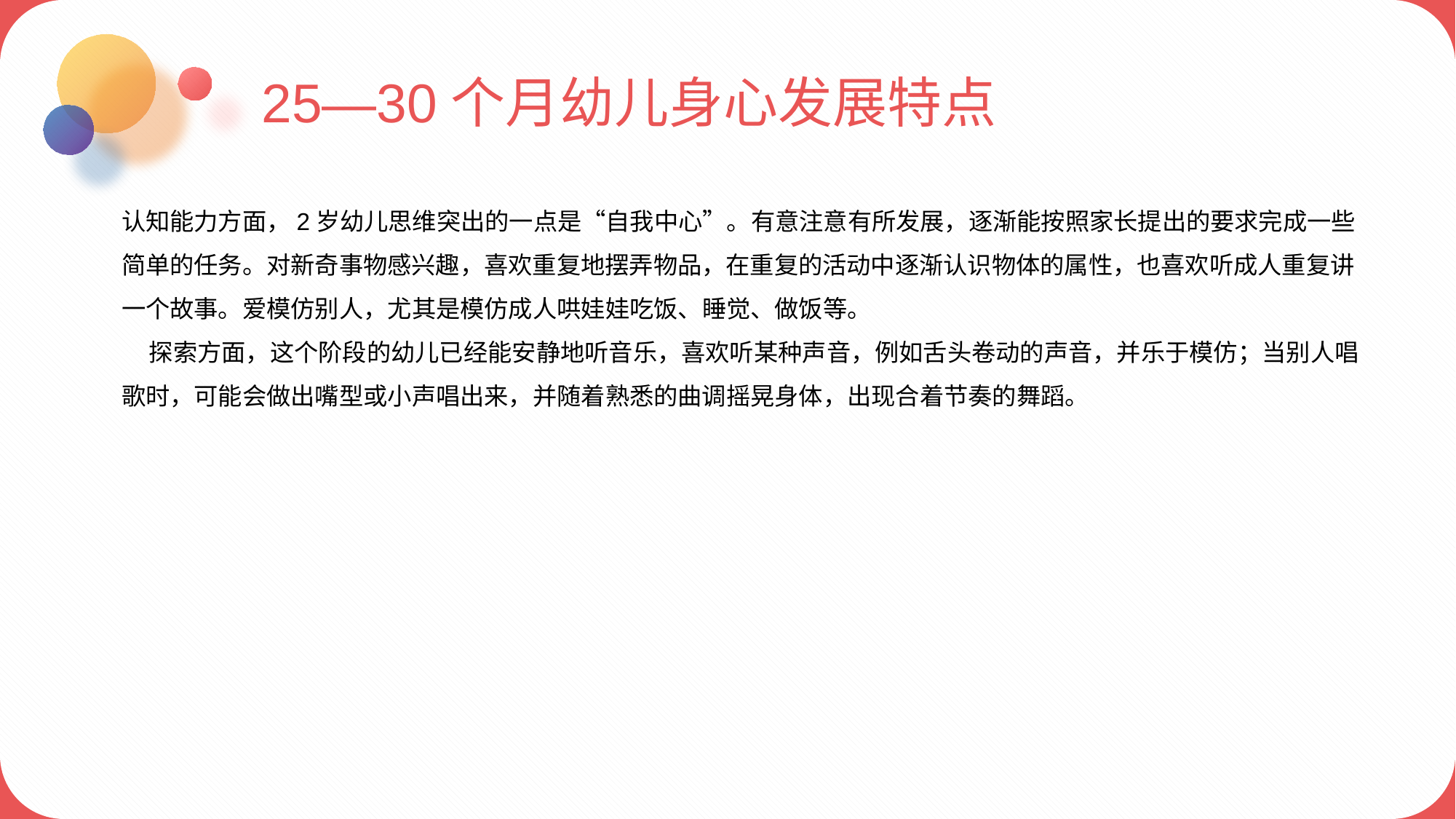

25—30个月幼儿身心发展特点
认知能力方面，2岁幼儿思维突出的一点是“自我中心”。有意注意有所发展，逐渐能按照家长提出的要求完成一些简单的任务。对新奇事物感兴趣，喜欢重复地摆弄物品，在重复的活动中逐渐认识物体的属性，也喜欢听成人重复讲一个故事。爱模仿别人，尤其是模仿成人哄娃娃吃饭、睡觉、做饭等。
    探索方面，这个阶段的幼儿已经能安静地听音乐，喜欢听某种声音，例如舌头卷动的声音，并乐于模仿；当别人唱歌时，可能会做出嘴型或小声唱出来，并随着熟悉的曲调摇晃身体，出现合着节奏的舞蹈。